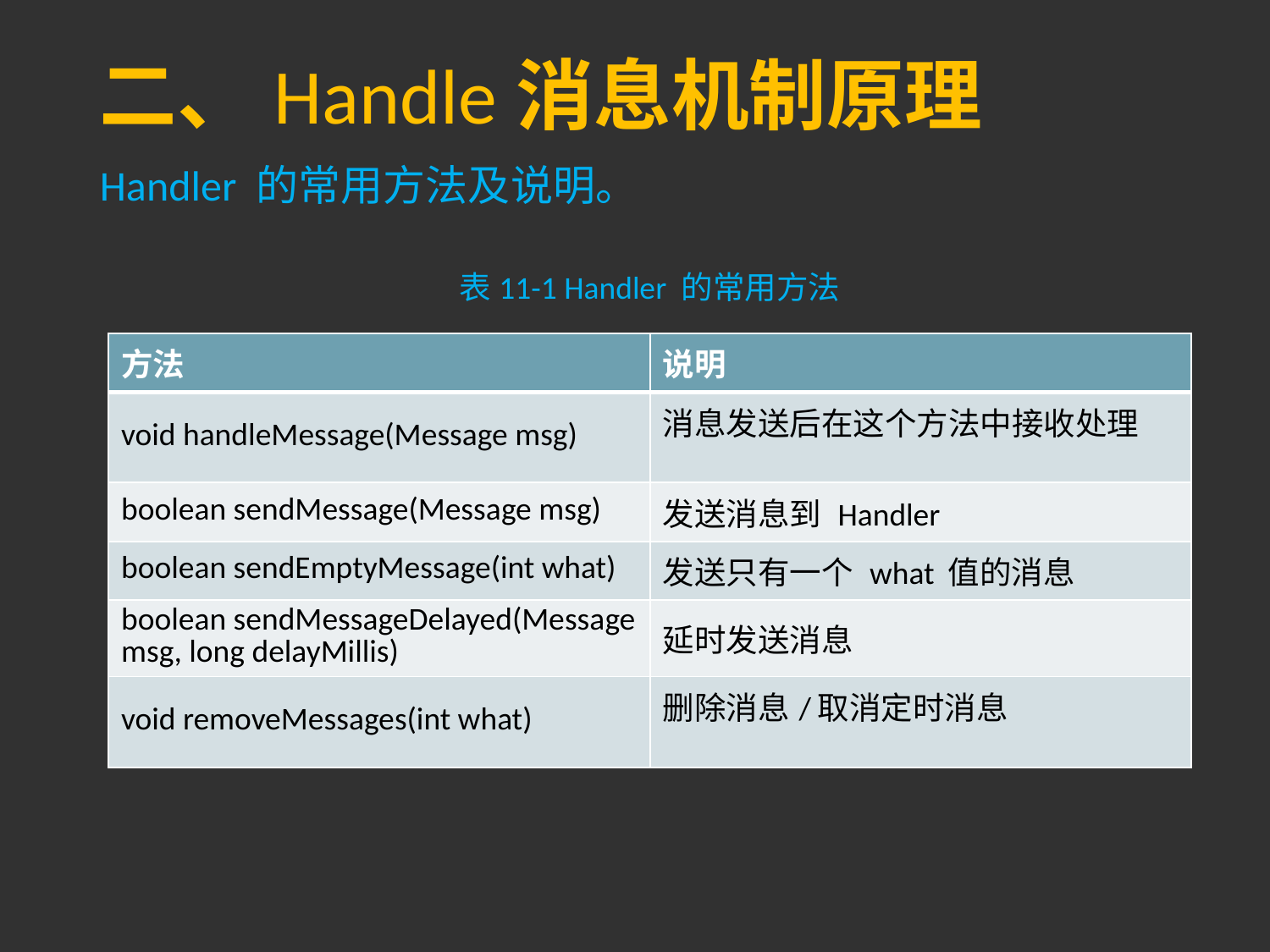

# 二、Handle消息机制原理
Handler 的常用方法及说明。

表11-1 Handler 的常用方法
| 方法 | 说明 |
| --- | --- |
| void handleMessage(Message msg) | 消息发送后在这个方法中接收处理 |
| boolean sendMessage(Message msg) | 发送消息到 Handler |
| boolean sendEmptyMessage(int what) | 发送只有一个 what 值的消息 |
| boolean sendMessageDelayed(Message msg, long delayMillis) | 延时发送消息 |
| void removeMessages(int what) | 删除消息/取消定时消息 |